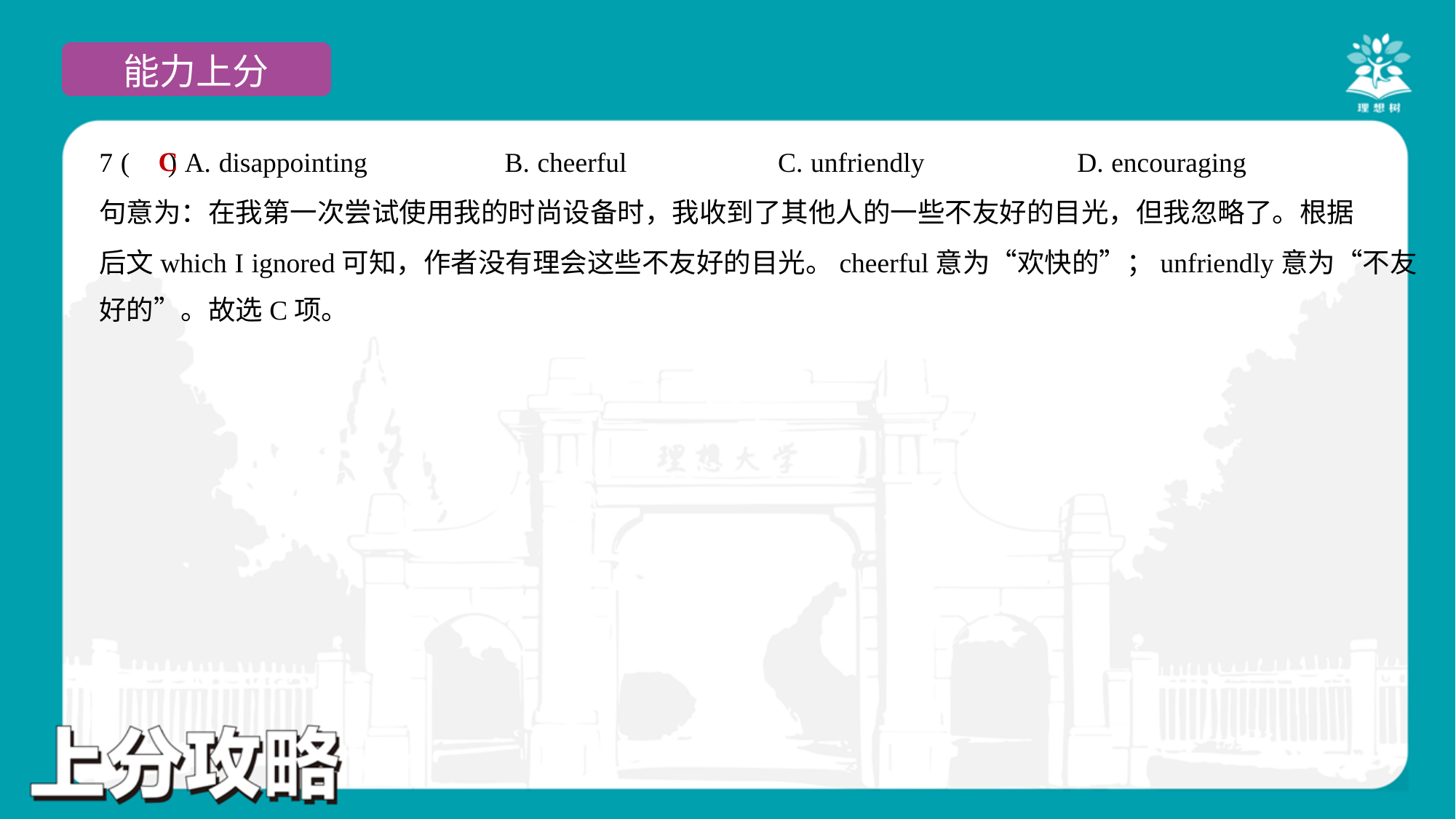

C
7 (     ) A. disappointing	B. cheerful	C. unfriendly	D. encouraging
句意为：在我第一次尝试使用我的时尚设备时，我收到了其他人的一些不友好的目光，但我忽略了。根据
后文which I ignored可知，作者没有理会这些不友好的目光。cheerful意为“欢快的”；unfriendly意为“不友
好的”。故选C项。